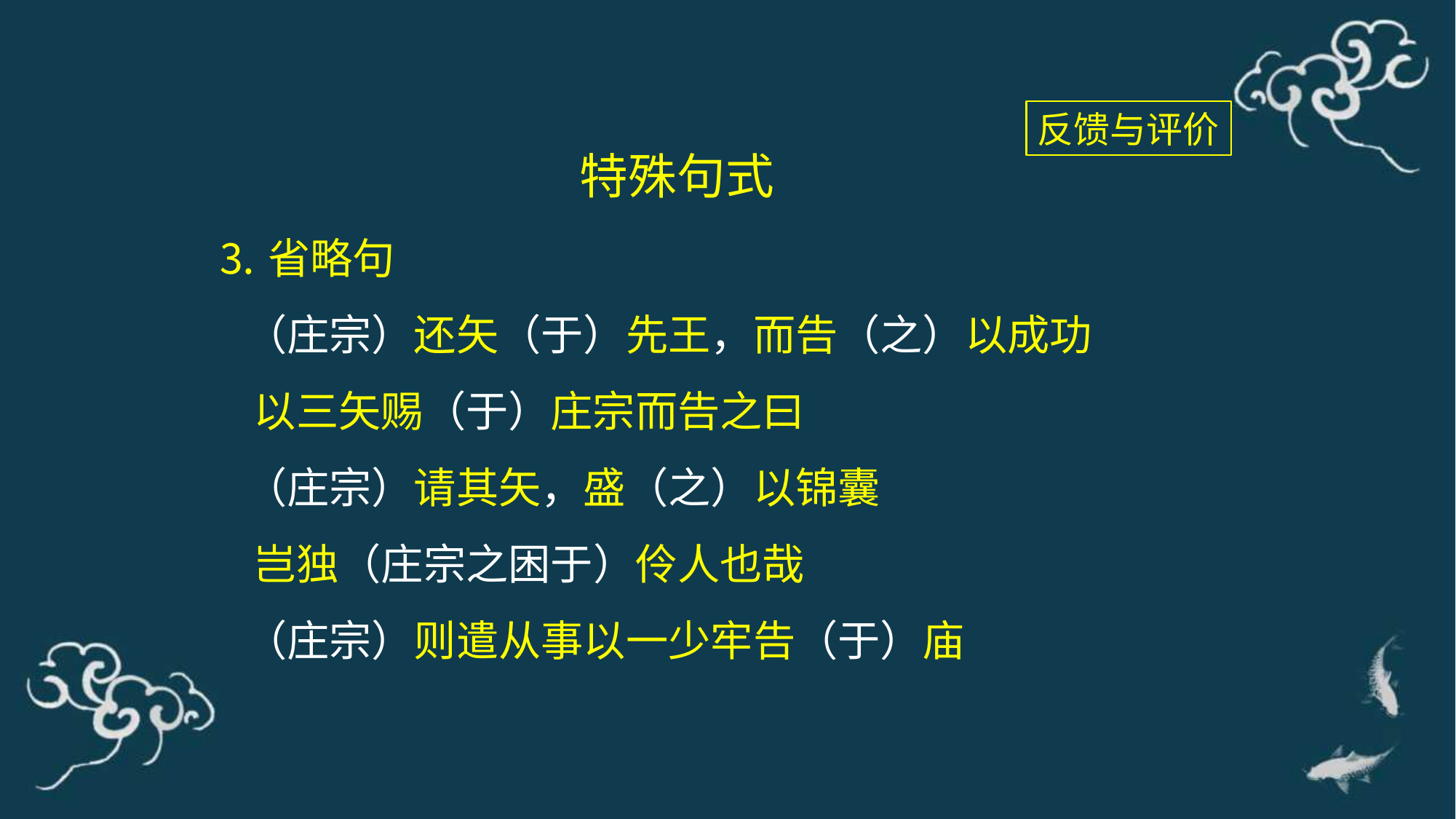

反馈与评价
特殊句式
⒊省略句
  （庄宗）还矢（于）先王，而告（之）以成功
   以三矢赐（于）庄宗而告之曰
  （庄宗）请其矢，盛（之）以锦囊
   岂独（庄宗之困于）伶人也哉
  （庄宗）则遣从事以一少牢告（于）庙